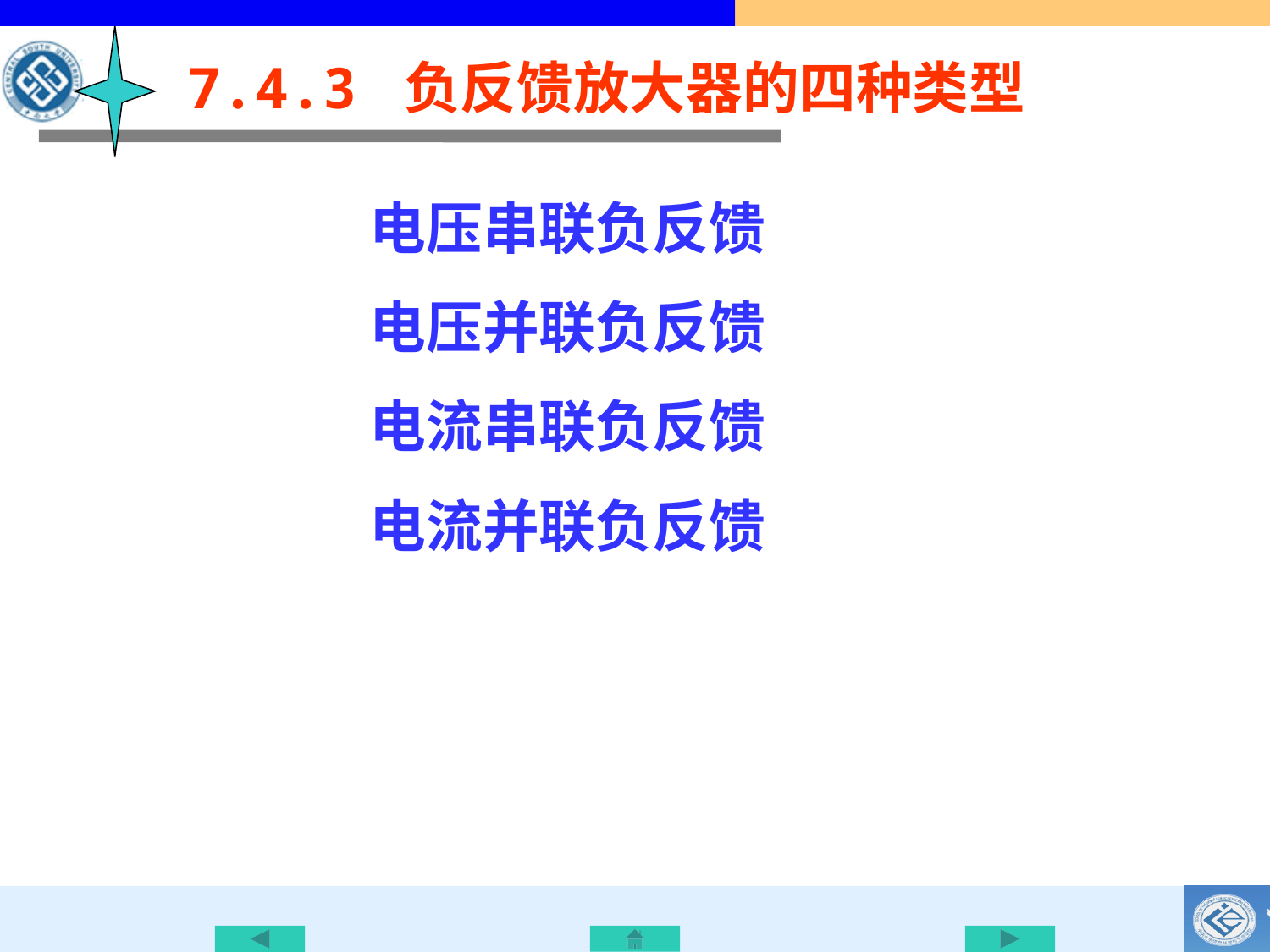

7.4.3 负反馈放大器的四种类型
   电压串联负反馈
   电压并联负反馈
   电流串联负反馈
   电流并联负反馈